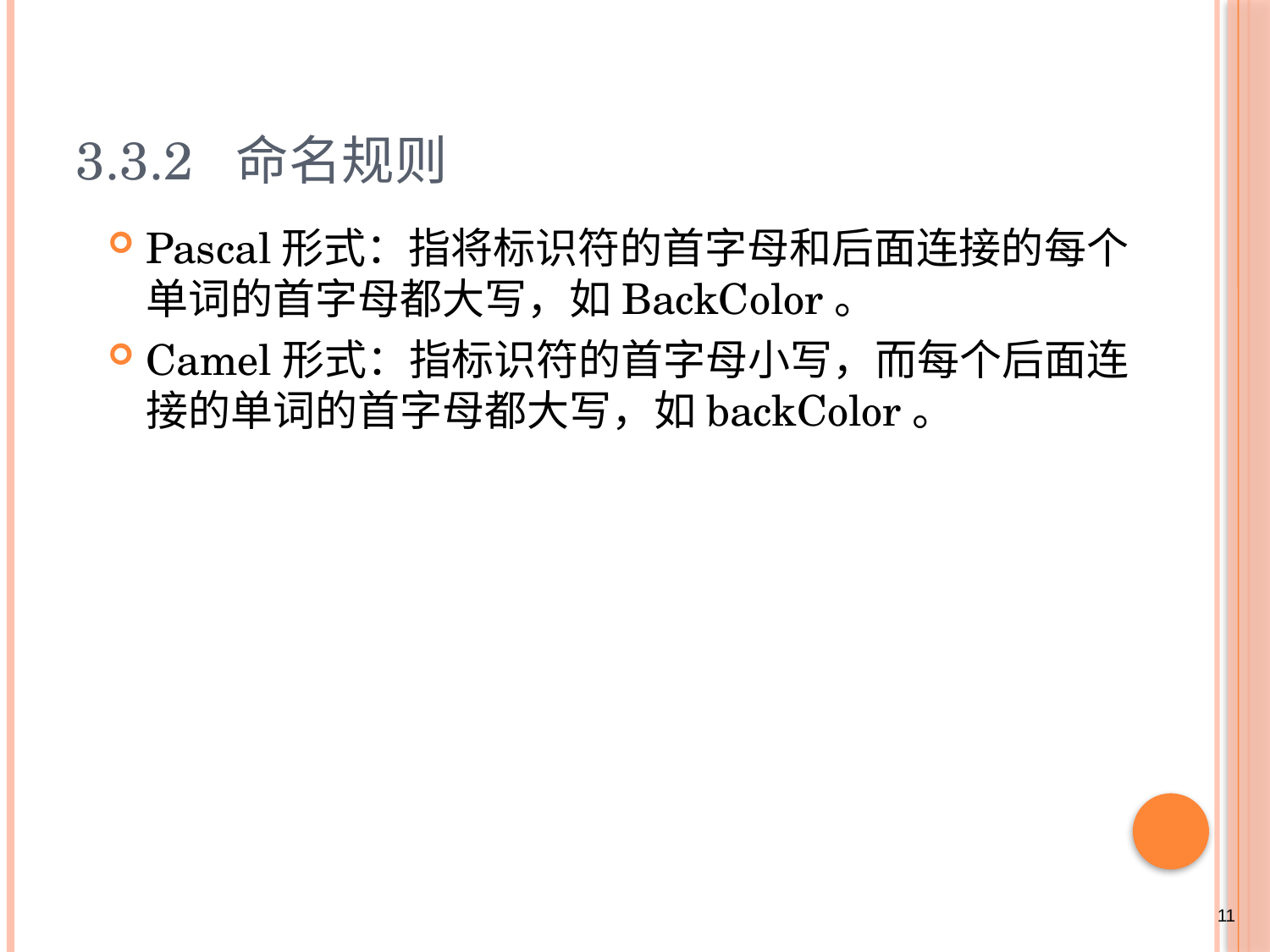

# 3.3.2  命名规则
Pascal形式：指将标识符的首字母和后面连接的每个单词的首字母都大写，如BackColor。
Camel形式：指标识符的首字母小写，而每个后面连接的单词的首字母都大写，如backColor。
11